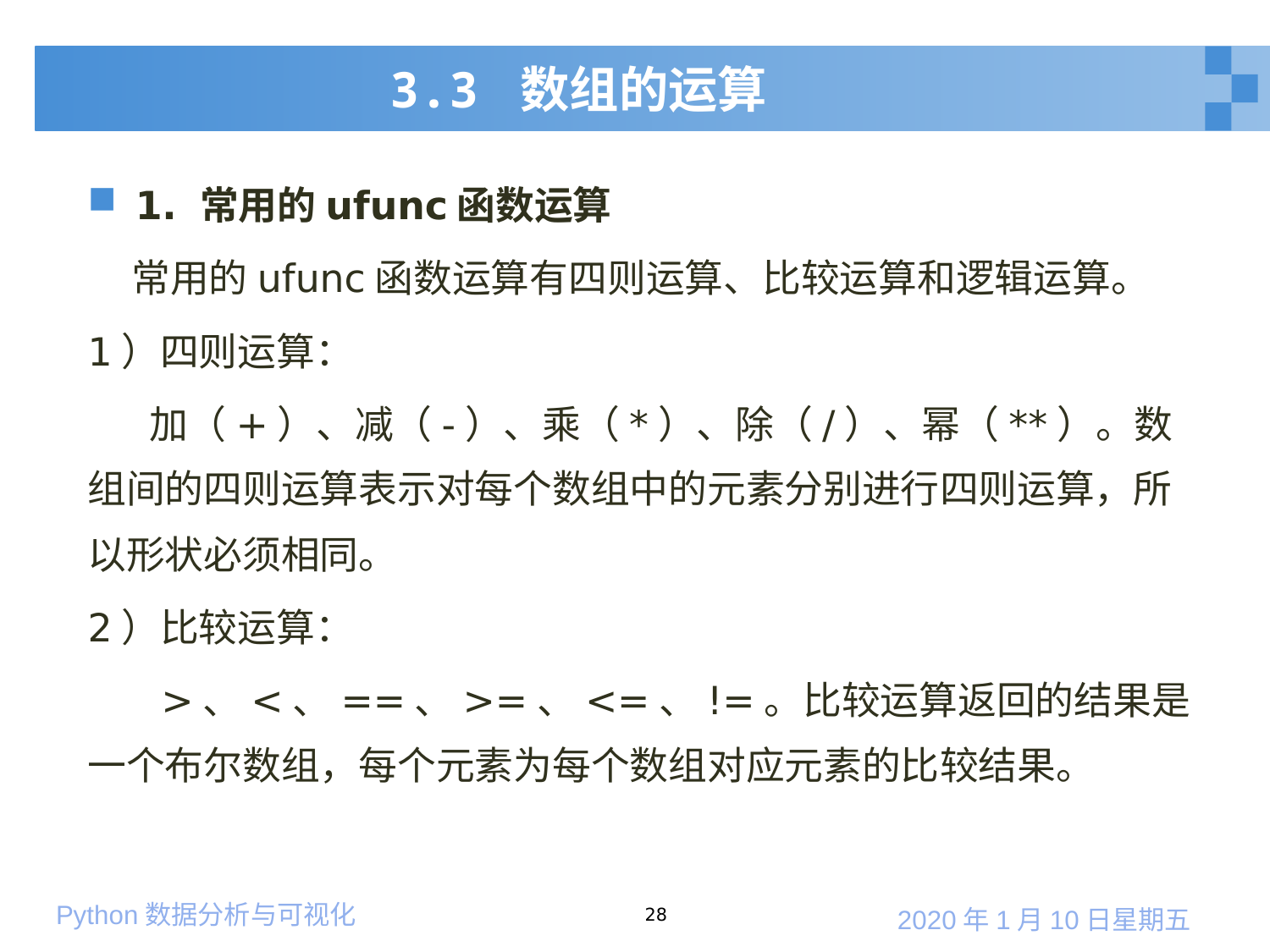

# 3.3 数组的运算
1. 常用的ufunc函数运算
    常用的ufunc函数运算有四则运算、比较运算和逻辑运算。
1）四则运算：
      加（+）、减（-）、乘（*）、除（/）、幂（**）。数组间的四则运算表示对每个数组中的元素分别进行四则运算，所以形状必须相同。
2）比较运算：
      >、<、==、>=、<=、!=。比较运算返回的结果是一个布尔数组，每个元素为每个数组对应元素的比较结果。
28
2020年1月10日星期五